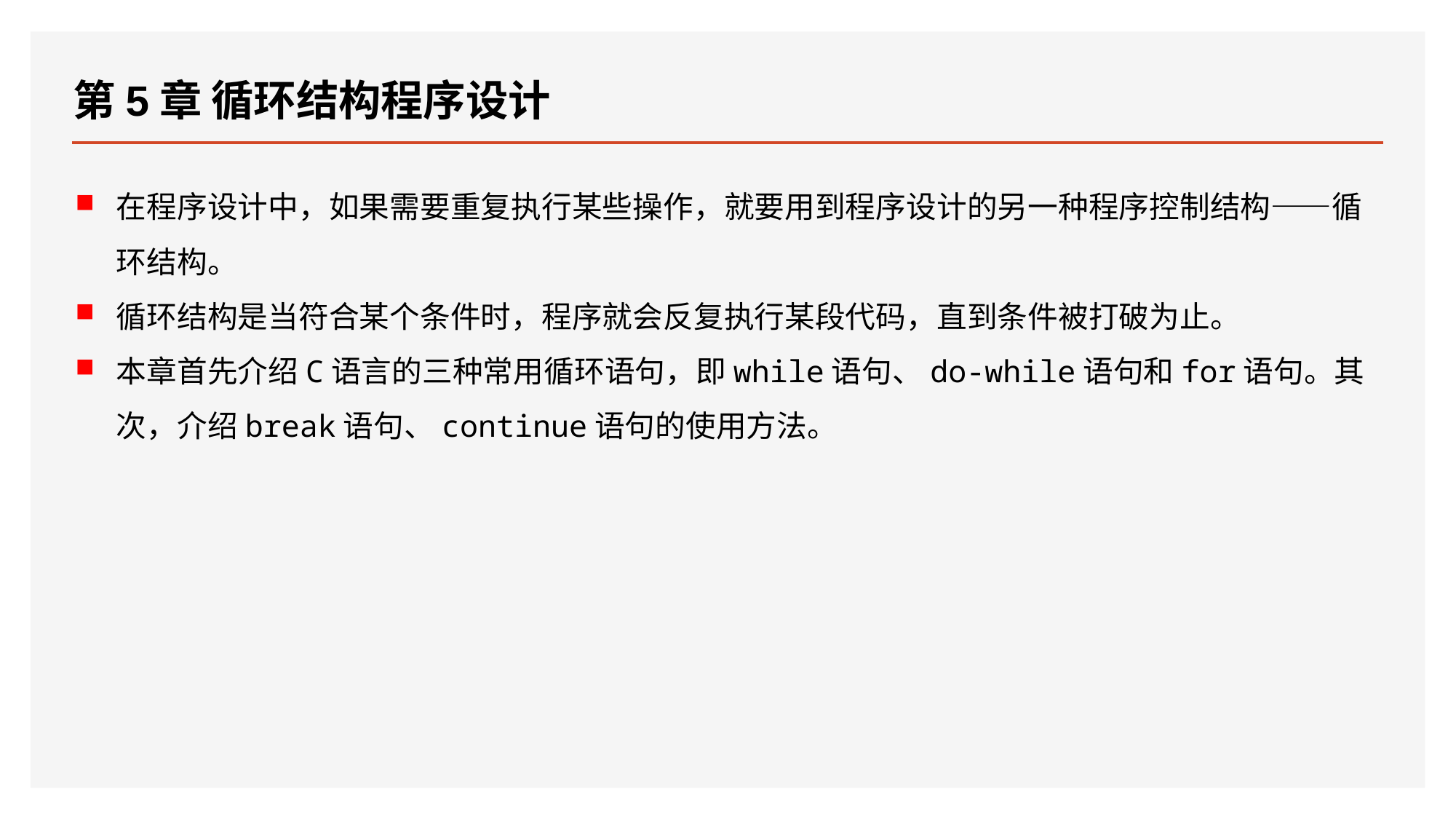

# 第5章 循环结构程序设计
在程序设计中，如果需要重复执行某些操作，就要用到程序设计的另一种程序控制结构——循环结构。
循环结构是当符合某个条件时，程序就会反复执行某段代码，直到条件被打破为止。
本章首先介绍C语言的三种常用循环语句，即while语句、do-while语句和for语句。其次，介绍break语句、continue语句的使用方法。